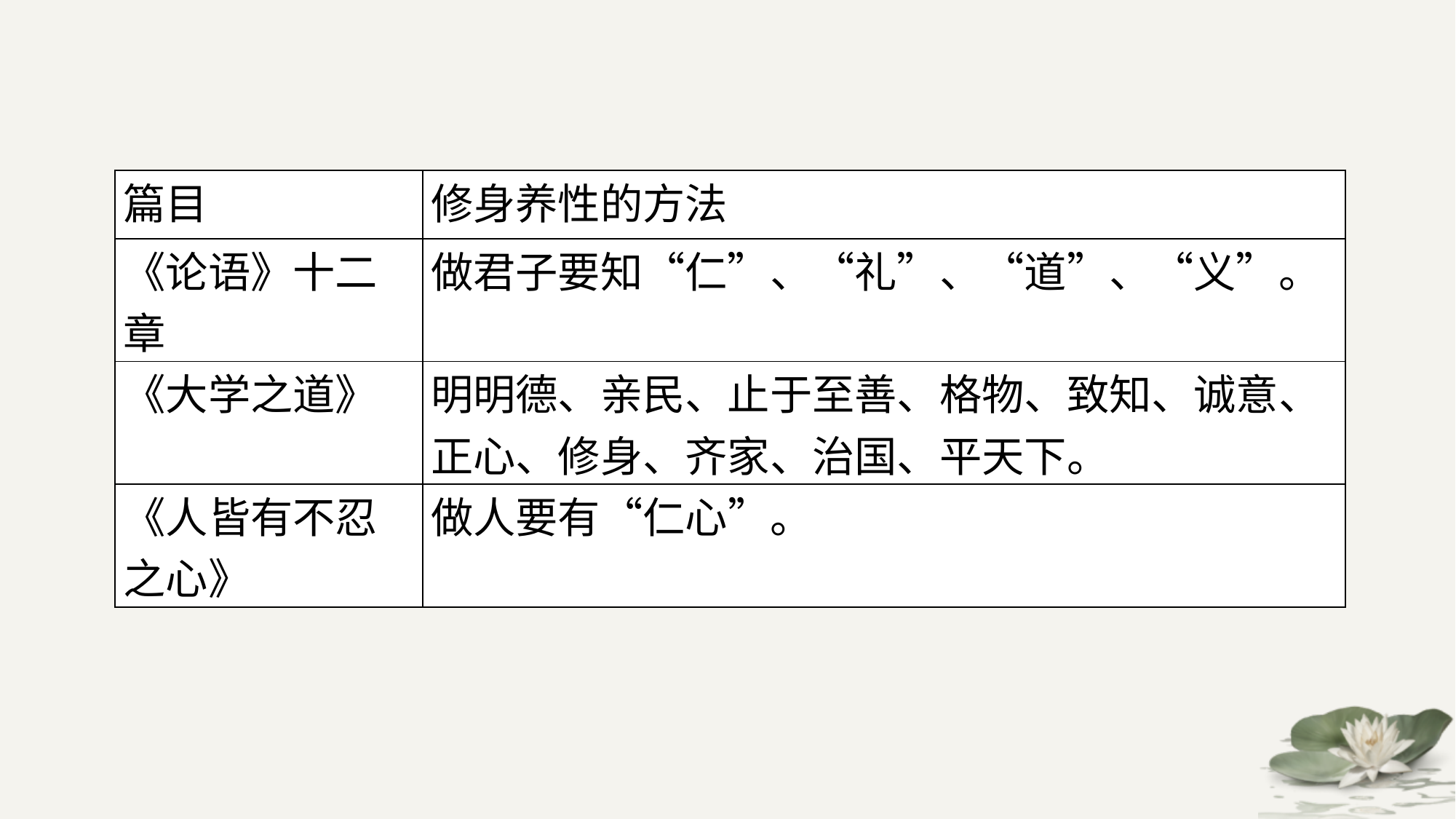

#

| 篇目 | 修身养性的方法 |
| --- | --- |
| 《论语》十二章 | 做君子要知“仁”、“礼”、“道”、“义”。 |
| 《大学之道》 | 明明德、亲民、止于至善、格物、致知、诚意、正心、修身、齐家、治国、平天下。 |
| 《人皆有不忍之心》 | 做人要有“仁心”。 |